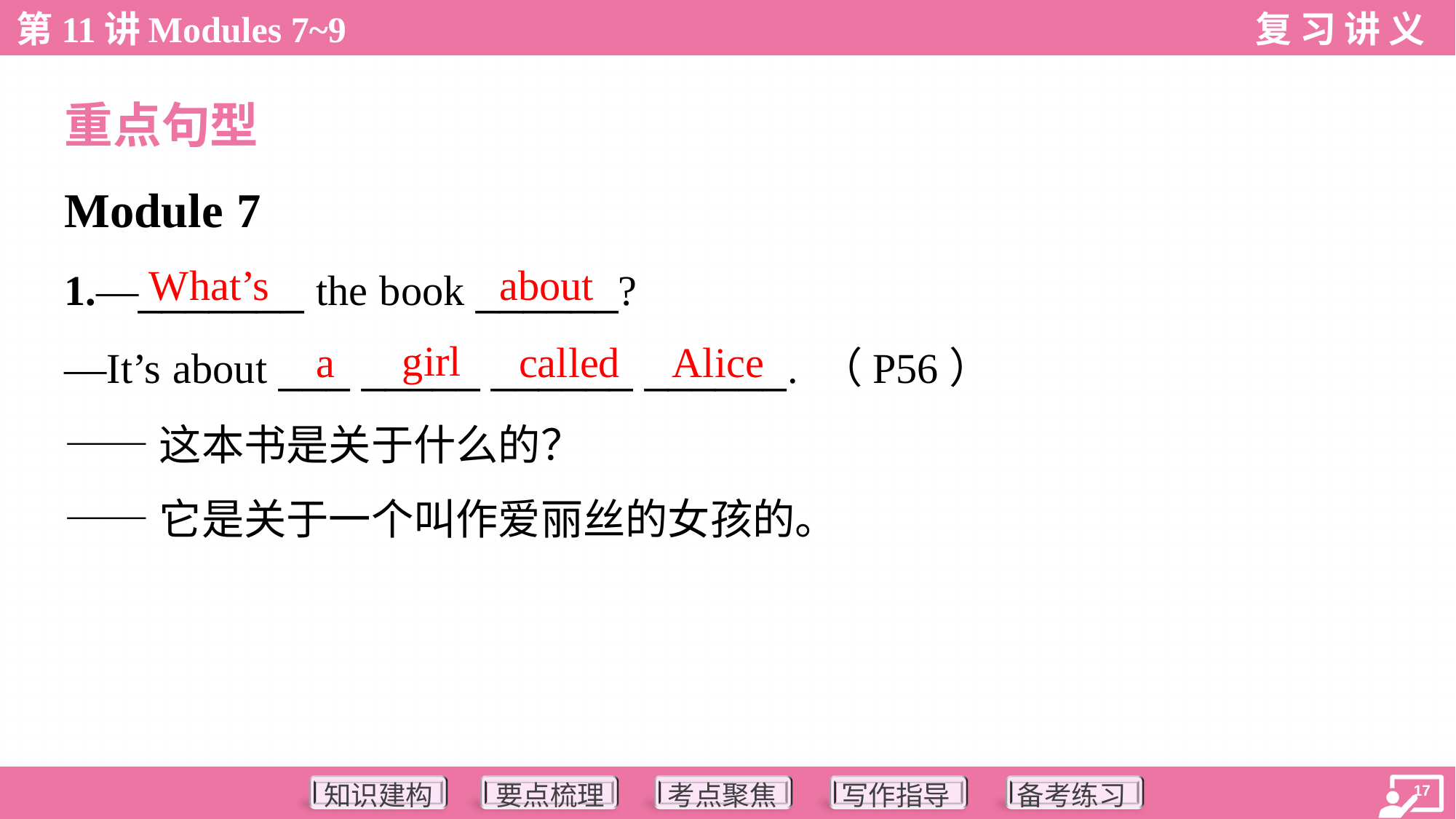

重点句型
Module 7
What’s
about
1.—_______ the book ______?
—It’s about ___ _____ ______ ______. （P56）
——这本书是关于什么的？
——它是关于一个叫作爱丽丝的女孩的。
girl
a
called
Alice